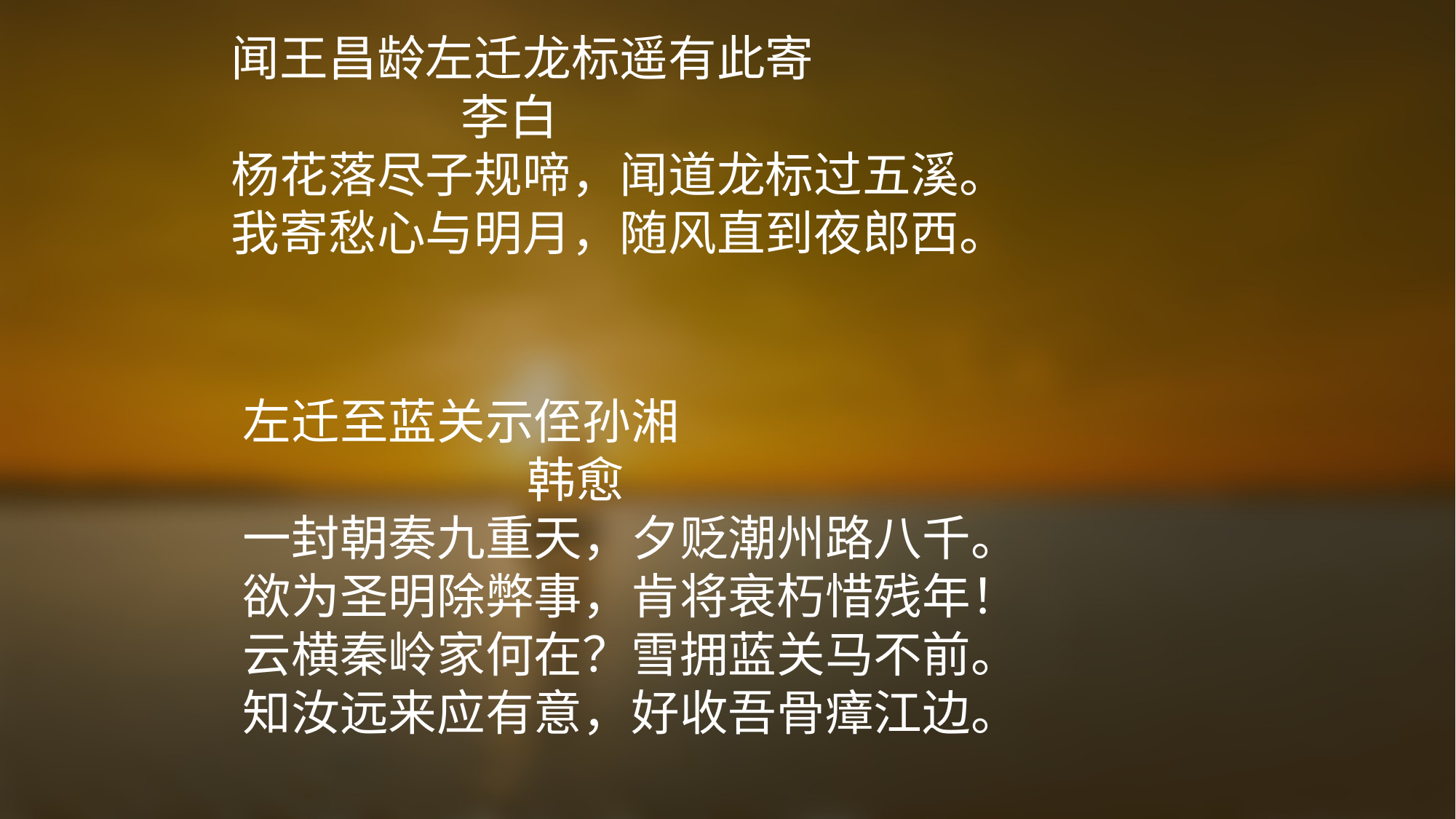

闻王昌龄左迁龙标遥有此寄
                    李白
杨花落尽子规啼，闻道龙标过五溪。
我寄愁心与明月，随风直到夜郎西。
左迁至蓝关示侄孙湘
                         韩愈
一封朝奏九重天，夕贬潮州路八千。
欲为圣明除弊事，肯将衰朽惜残年！
云横秦岭家何在？雪拥蓝关马不前。
知汝远来应有意，好收吾骨瘴江边。